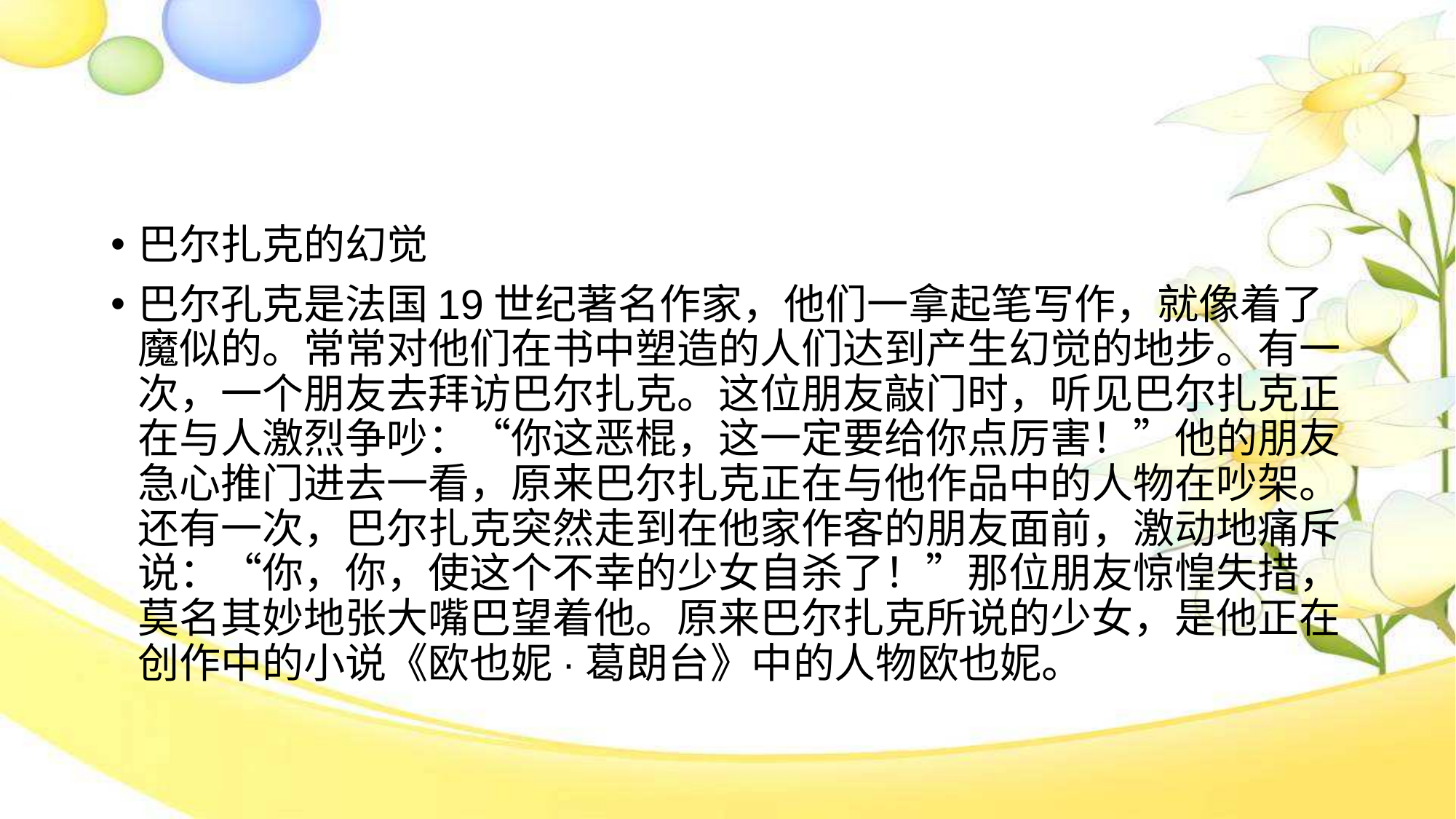

#
巴尔扎克的幻觉
巴尔孔克是法国19世纪著名作家，他们一拿起笔写作，就像着了魔似的。常常对他们在书中塑造的人们达到产生幻觉的地步。有一次，一个朋友去拜访巴尔扎克。这位朋友敲门时，听见巴尔扎克正在与人激烈争吵：“你这恶棍，这一定要给你点厉害！”他的朋友急心推门进去一看，原来巴尔扎克正在与他作品中的人物在吵架。还有一次，巴尔扎克突然走到在他家作客的朋友面前，激动地痛斥说：“你，你，使这个不幸的少女自杀了！”那位朋友惊惶失措，莫名其妙地张大嘴巴望着他。原来巴尔扎克所说的少女，是他正在创作中的小说《欧也妮·葛朗台》中的人物欧也妮。